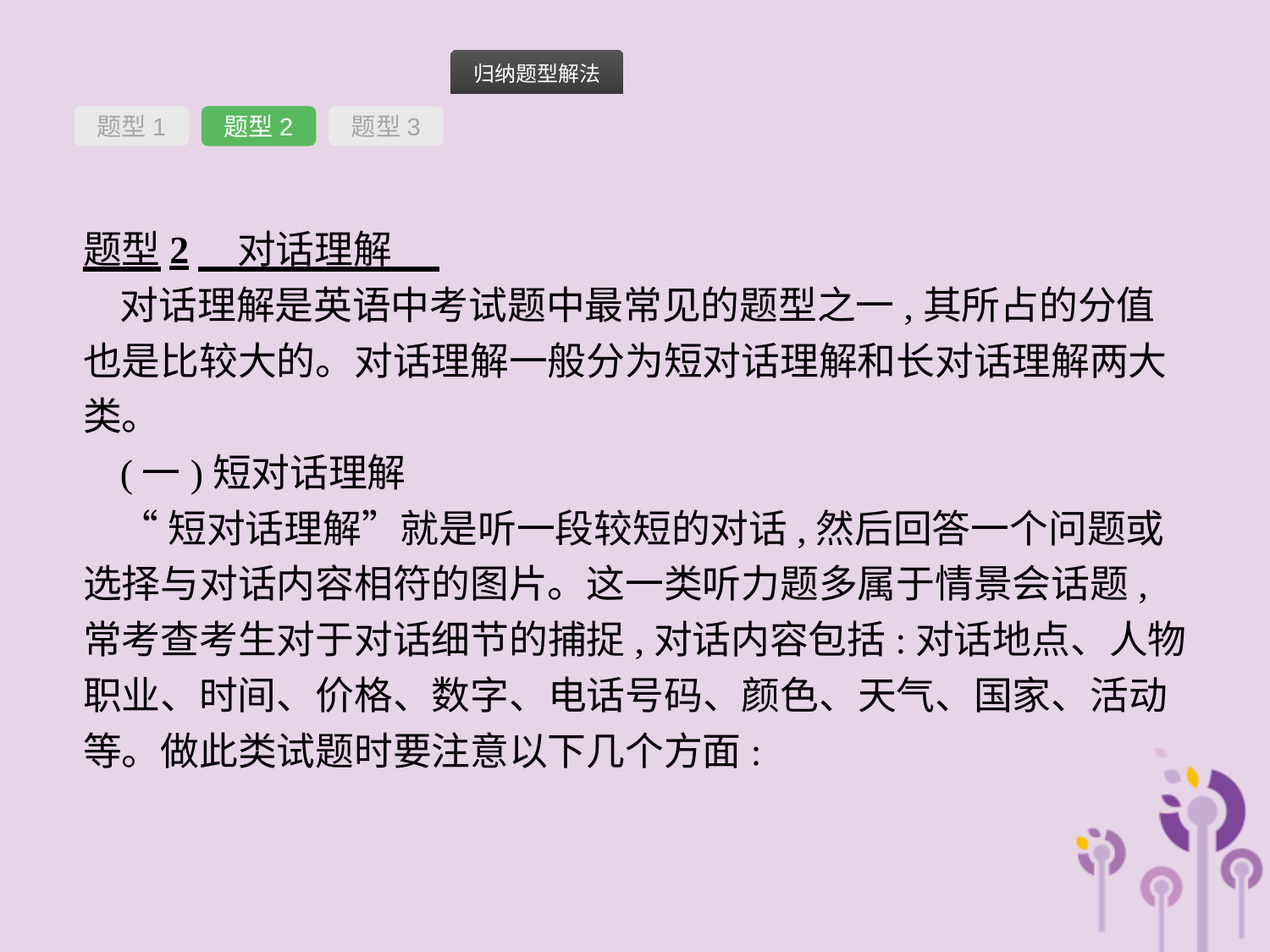

题型1
题型2
题型3
题型2　对话理解
对话理解是英语中考试题中最常见的题型之一,其所占的分值也是比较大的。对话理解一般分为短对话理解和长对话理解两大类。
(一)短对话理解
“短对话理解”就是听一段较短的对话,然后回答一个问题或选择与对话内容相符的图片。这一类听力题多属于情景会话题,常考查考生对于对话细节的捕捉,对话内容包括:对话地点、人物职业、时间、价格、数字、电话号码、颜色、天气、国家、活动等。做此类试题时要注意以下几个方面: